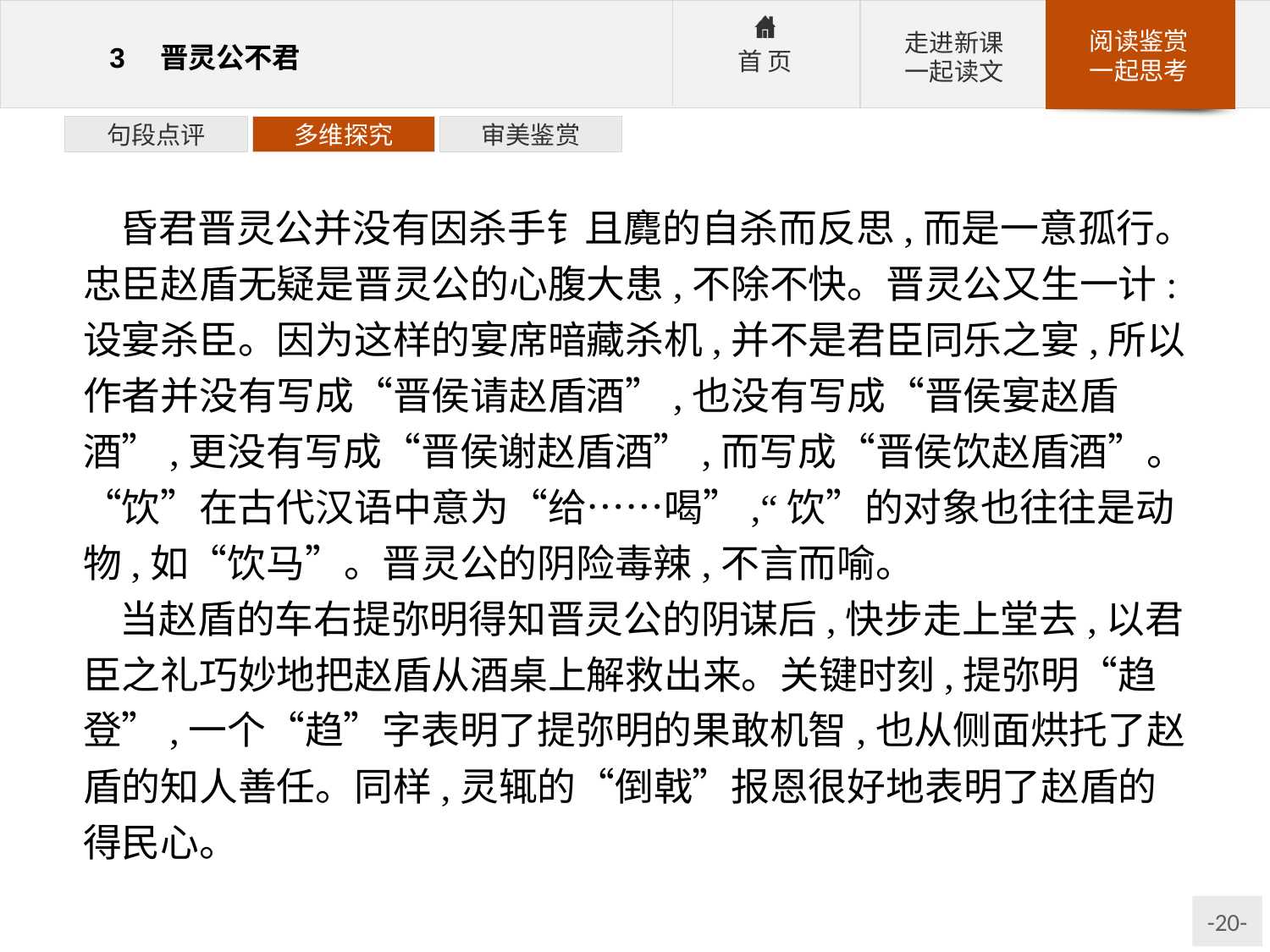

句段点评
多维探究
审美鉴赏
昏君晋灵公并没有因杀手钅且麑的自杀而反思,而是一意孤行。忠臣赵盾无疑是晋灵公的心腹大患,不除不快。晋灵公又生一计:设宴杀臣。因为这样的宴席暗藏杀机,并不是君臣同乐之宴,所以作者并没有写成“晋侯请赵盾酒”,也没有写成“晋侯宴赵盾酒”,更没有写成“晋侯谢赵盾酒”,而写成“晋侯饮赵盾酒”。“饮”在古代汉语中意为“给……喝”,“饮”的对象也往往是动物,如“饮马”。晋灵公的阴险毒辣,不言而喻。
当赵盾的车右提弥明得知晋灵公的阴谋后,快步走上堂去,以君臣之礼巧妙地把赵盾从酒桌上解救出来。关键时刻,提弥明“趋登”,一个“趋”字表明了提弥明的果敢机智,也从侧面烘托了赵盾的知人善任。同样,灵辄的“倒戟”报恩很好地表明了赵盾的得民心。